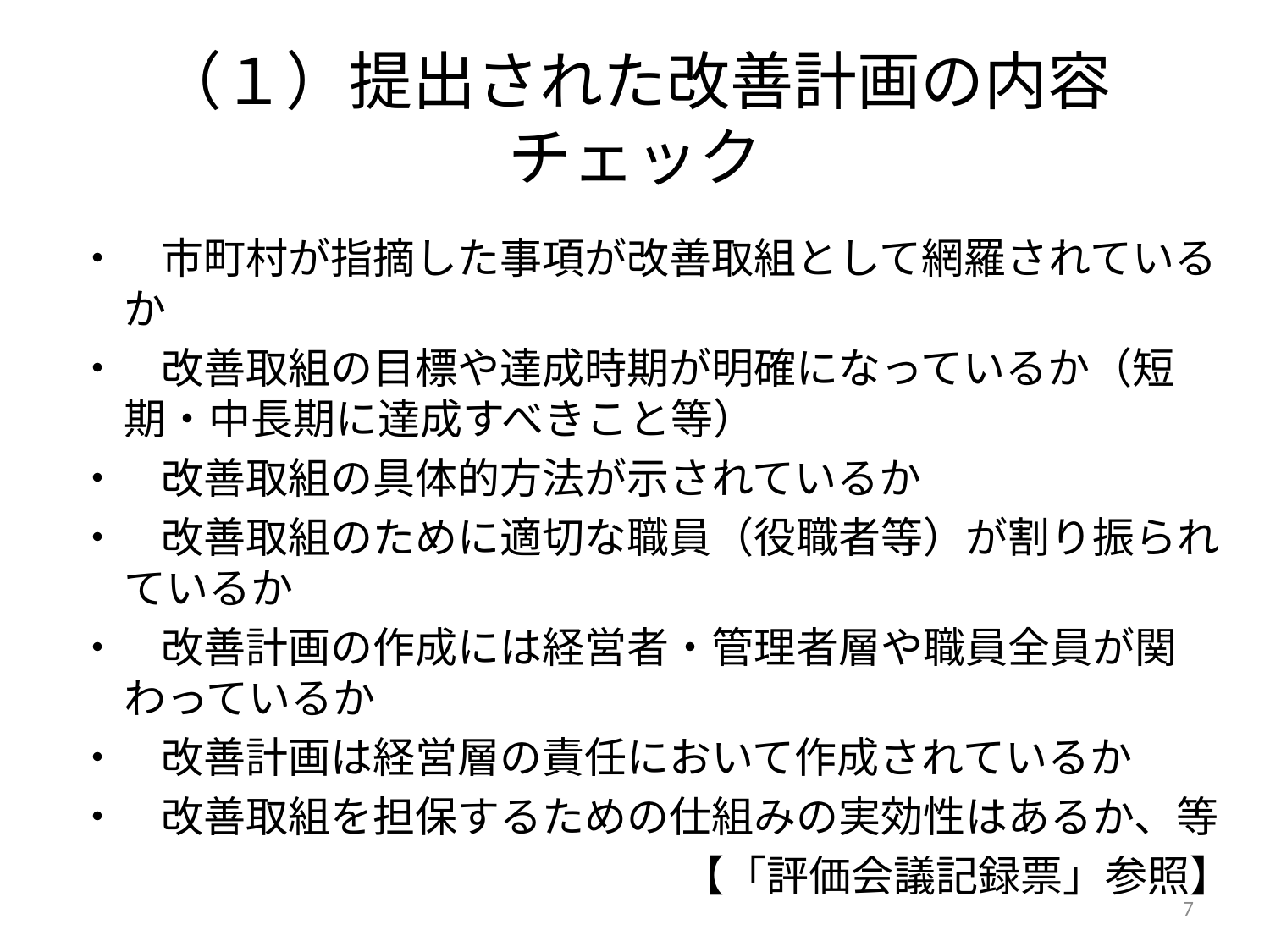

# （１）提出された改善計画の内容チェック

・　市町村が指摘した事項が改善取組として網羅されているか
・　改善取組の目標や達成時期が明確になっているか（短期・中長期に達成すべきこと等）
・　改善取組の具体的方法が示されているか
・　改善取組のために適切な職員（役職者等）が割り振られているか
・　改善計画の作成には経営者・管理者層や職員全員が関わっているか
・　改善計画は経営層の責任において作成されているか
・　改善取組を担保するための仕組みの実効性はあるか、等
【「評価会議記録票」参照】

7